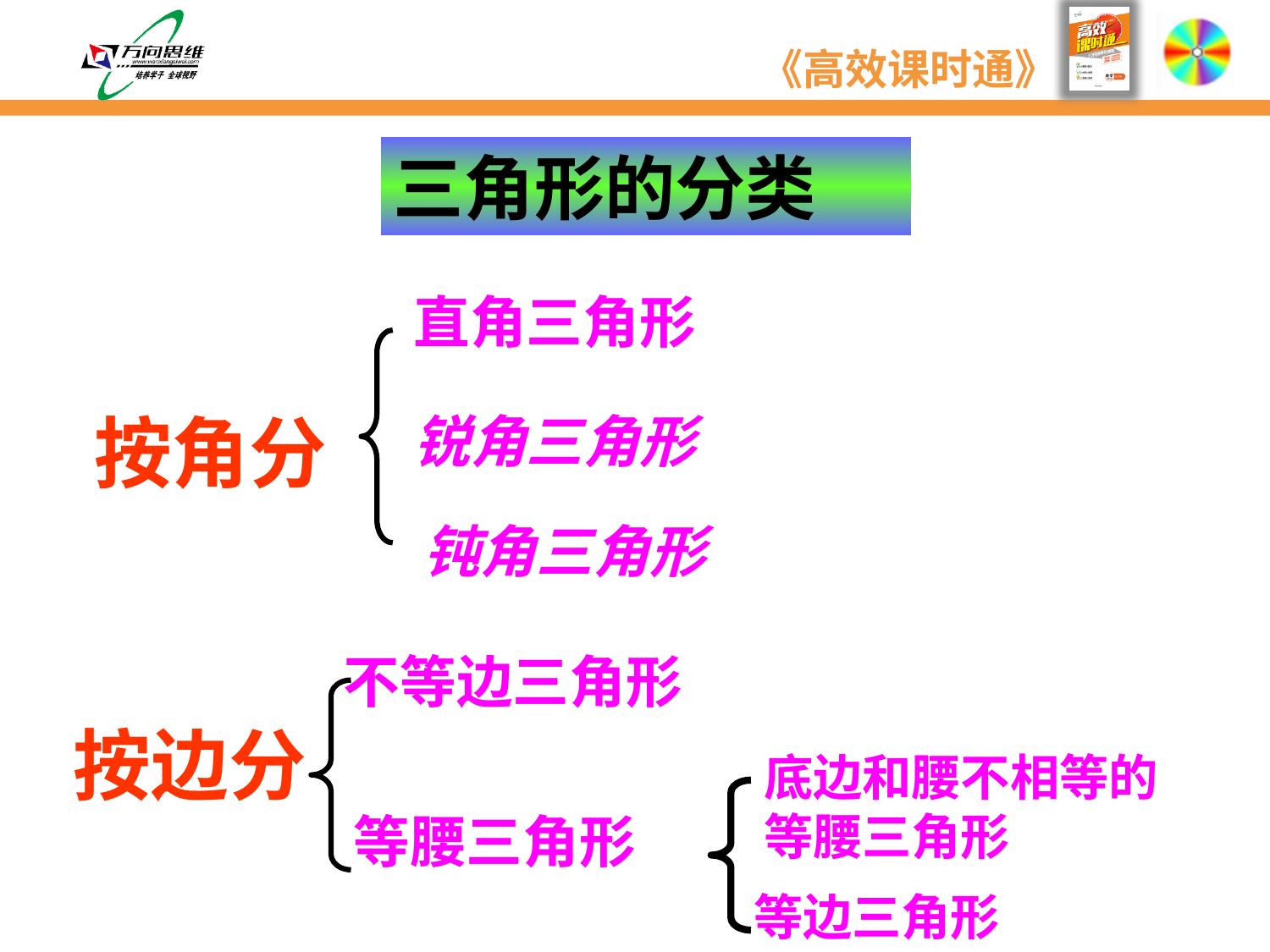

三角形的分类
直角三角形

锐角三角形
按角分
钝角三角形

不等边三角形

按边分
底边和腰不相等的等腰三角形

等腰三角形
等边三角形